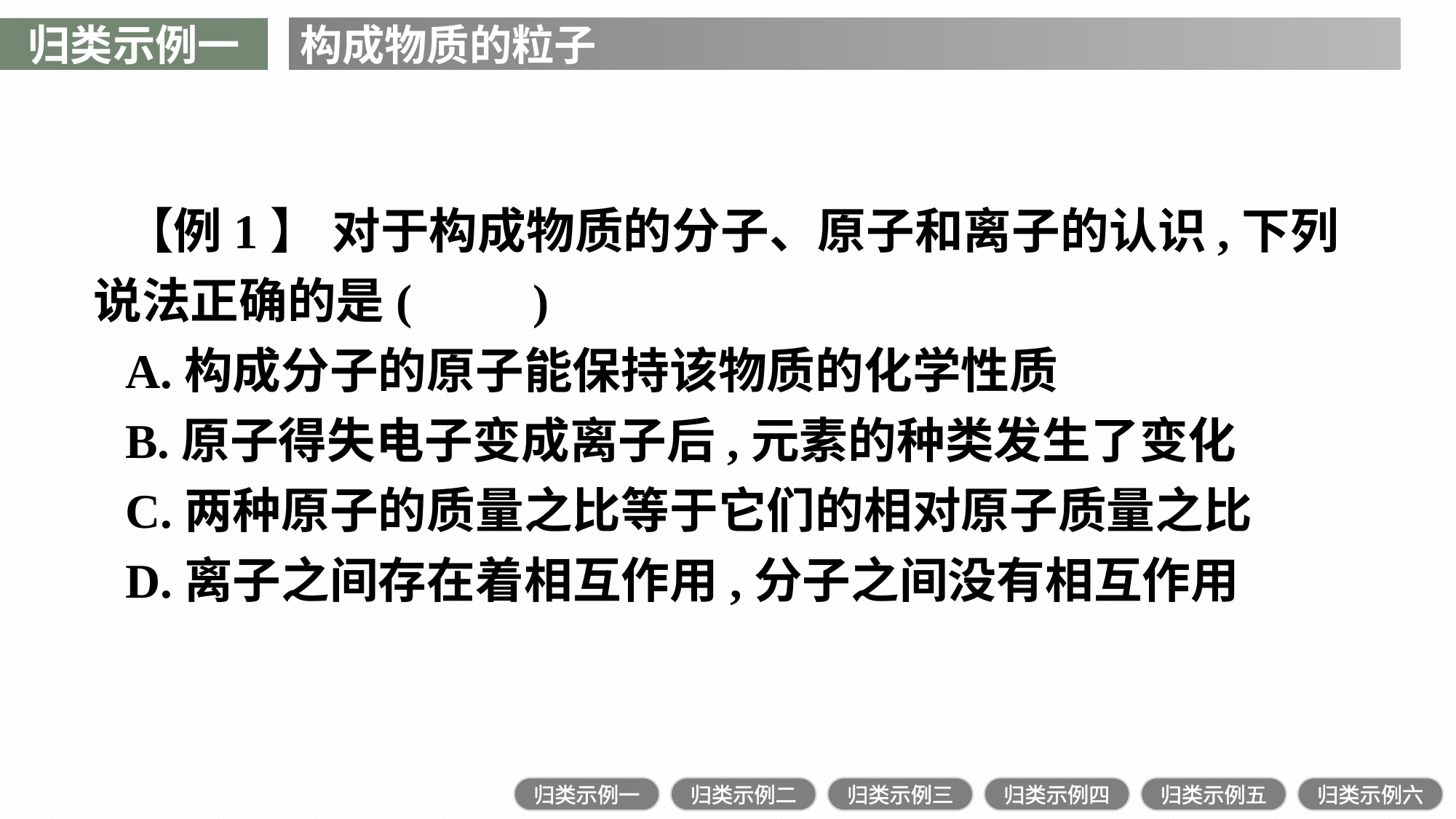

归类示例一
构成物质的粒子

【例1】 对于构成物质的分子、原子和离子的认识,下列说法正确的是(　　)
A.构成分子的原子能保持该物质的化学性质
B.原子得失电子变成离子后,元素的种类发生了变化
C.两种原子的质量之比等于它们的相对原子质量之比
D.离子之间存在着相互作用,分子之间没有相互作用